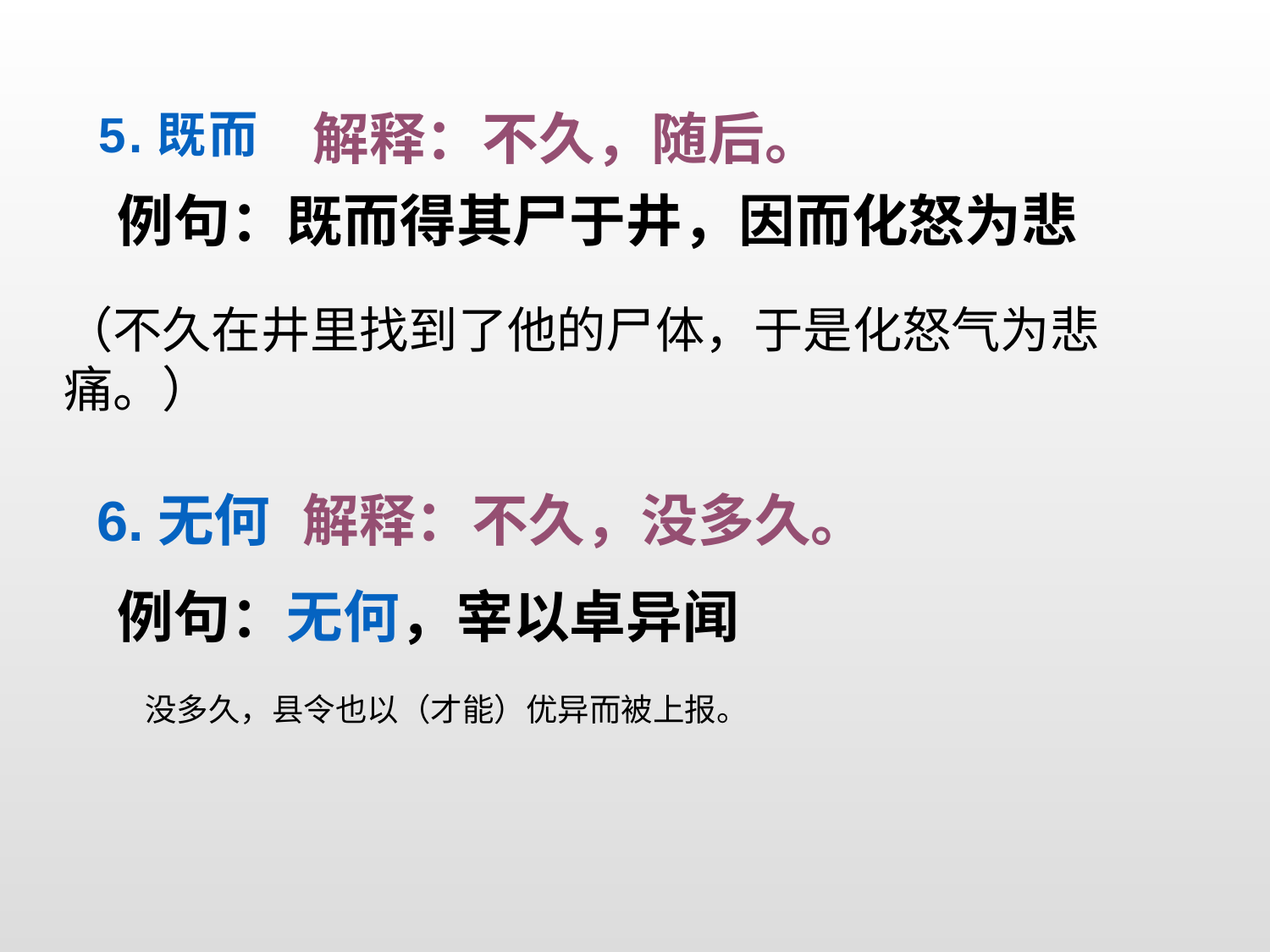

5.既而
解释：不久，随后。
例句：既而得其尸于井，因而化怒为悲
（不久在井里找到了他的尸体，于是化怒气为悲痛。）
6.无何
解释：不久，没多久。
例句：无何，宰以卓异闻
没多久，县令也以（才能）优异而被上报。